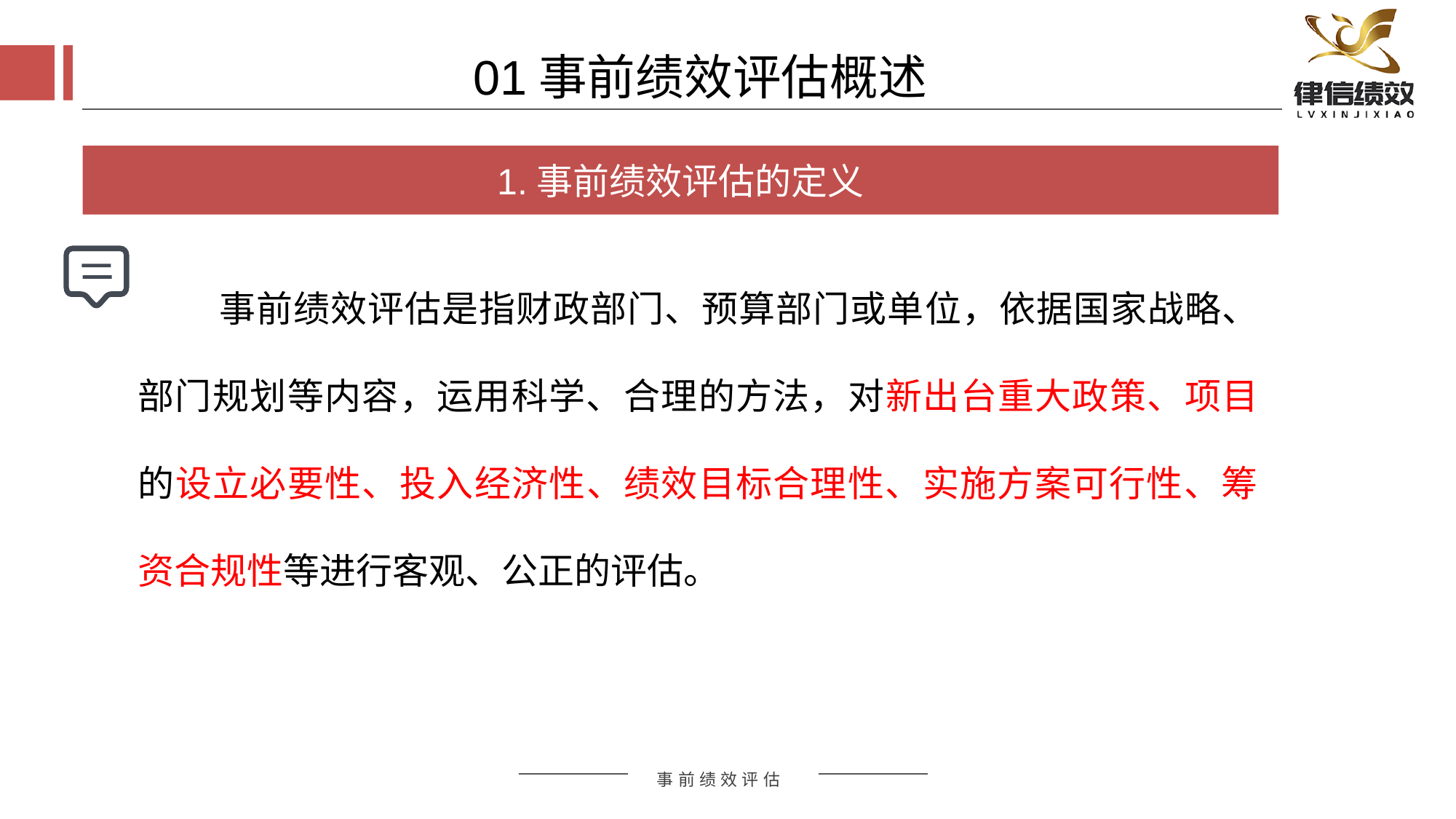

01事前绩效评估概述
1.事前绩效评估的定义
        事前绩效评估是指财政部门、预算部门或单位，依据国家战略、部门规划等内容，运用科学、合理的方法，对新出台重大政策、项目的设立必要性、投入经济性、绩效目标合理性、实施方案可行性、筹资合规性等进行客观、公正的评估。

评估对象
4